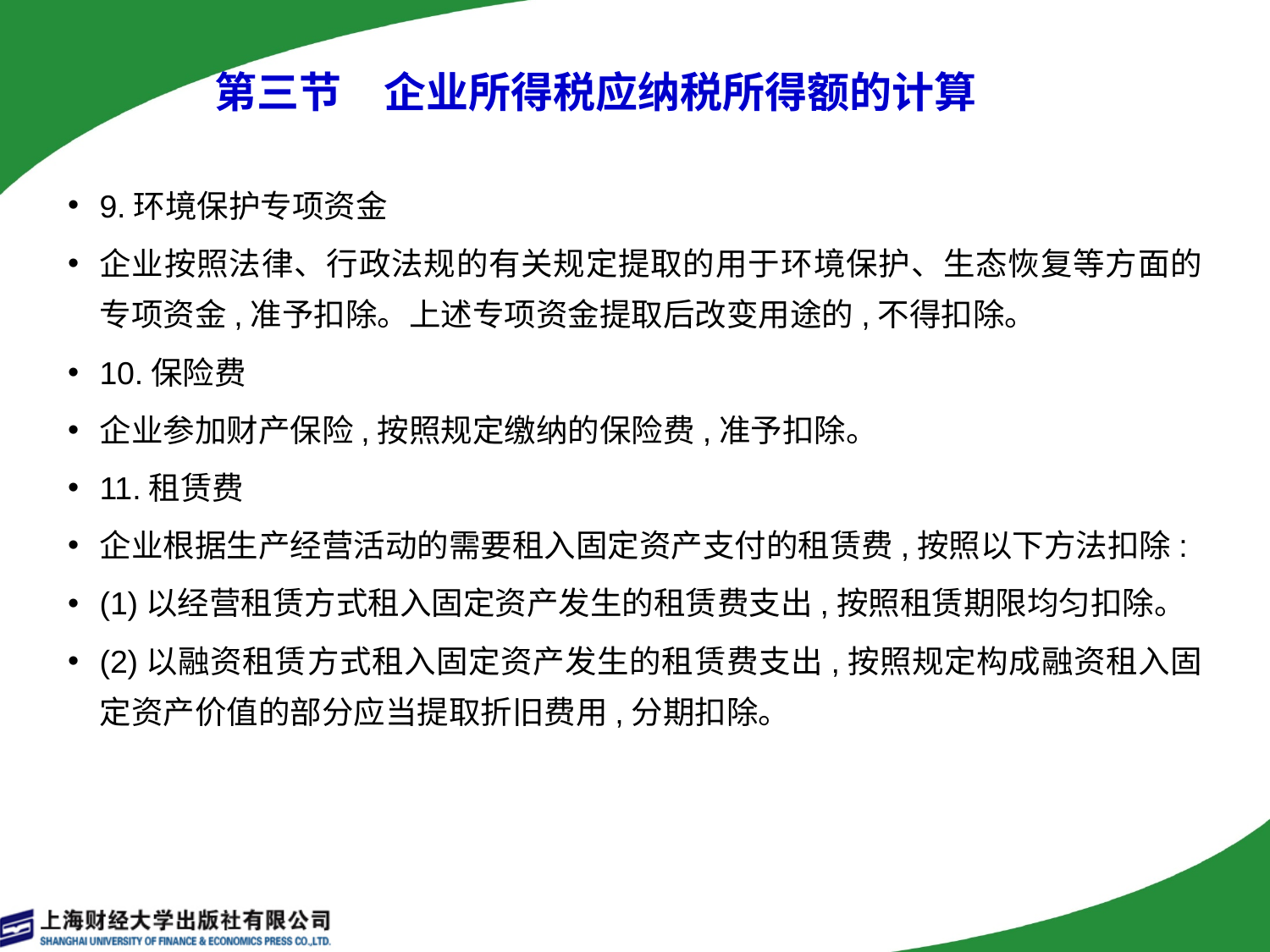

第三节　企业所得税应纳税所得额的计算
9.环境保护专项资金
企业按照法律、行政法规的有关规定提取的用于环境保护、生态恢复等方面的专项资金,准予扣除。上述专项资金提取后改变用途的,不得扣除。
10.保险费
企业参加财产保险,按照规定缴纳的保险费,准予扣除。
11.租赁费
企业根据生产经营活动的需要租入固定资产支付的租赁费,按照以下方法扣除:
(1)以经营租赁方式租入固定资产发生的租赁费支出,按照租赁期限均匀扣除。
(2)以融资租赁方式租入固定资产发生的租赁费支出,按照规定构成融资租入固定资产价值的部分应当提取折旧费用,分期扣除。